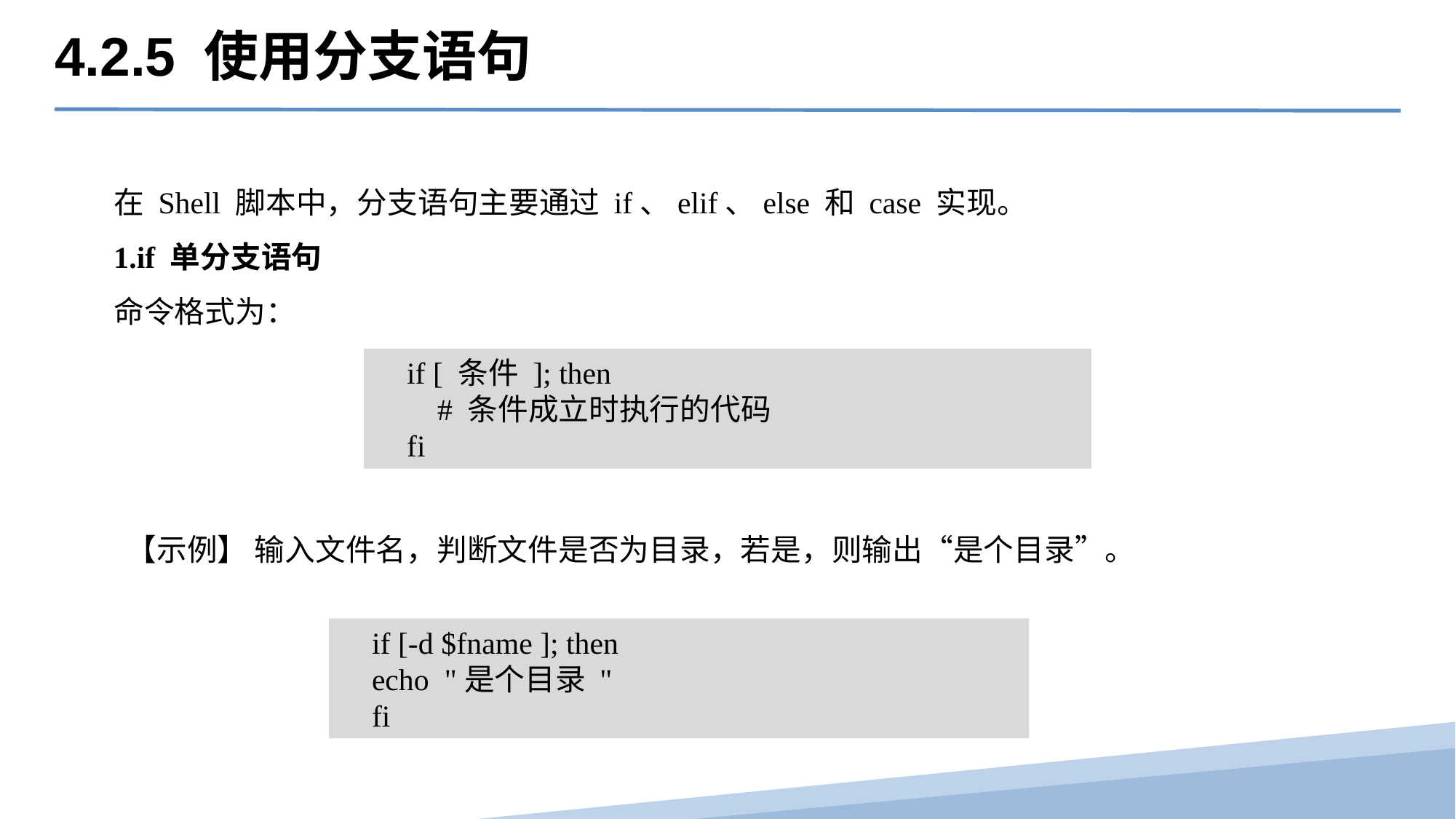

4.2.5 使用分支语句
在 Shell 脚本中，分支语句主要通过 if、elif、else 和 case 实现。
1.if 单分支语句
命令格式为：

if [ 条件 ]; then
    # 条件成立时执行的代码
fi
【示例】 输入文件名，判断文件是否为目录，若是，则输出“是个目录”。

if [-d $fname ]; then
echo  "是个目录 "
fi